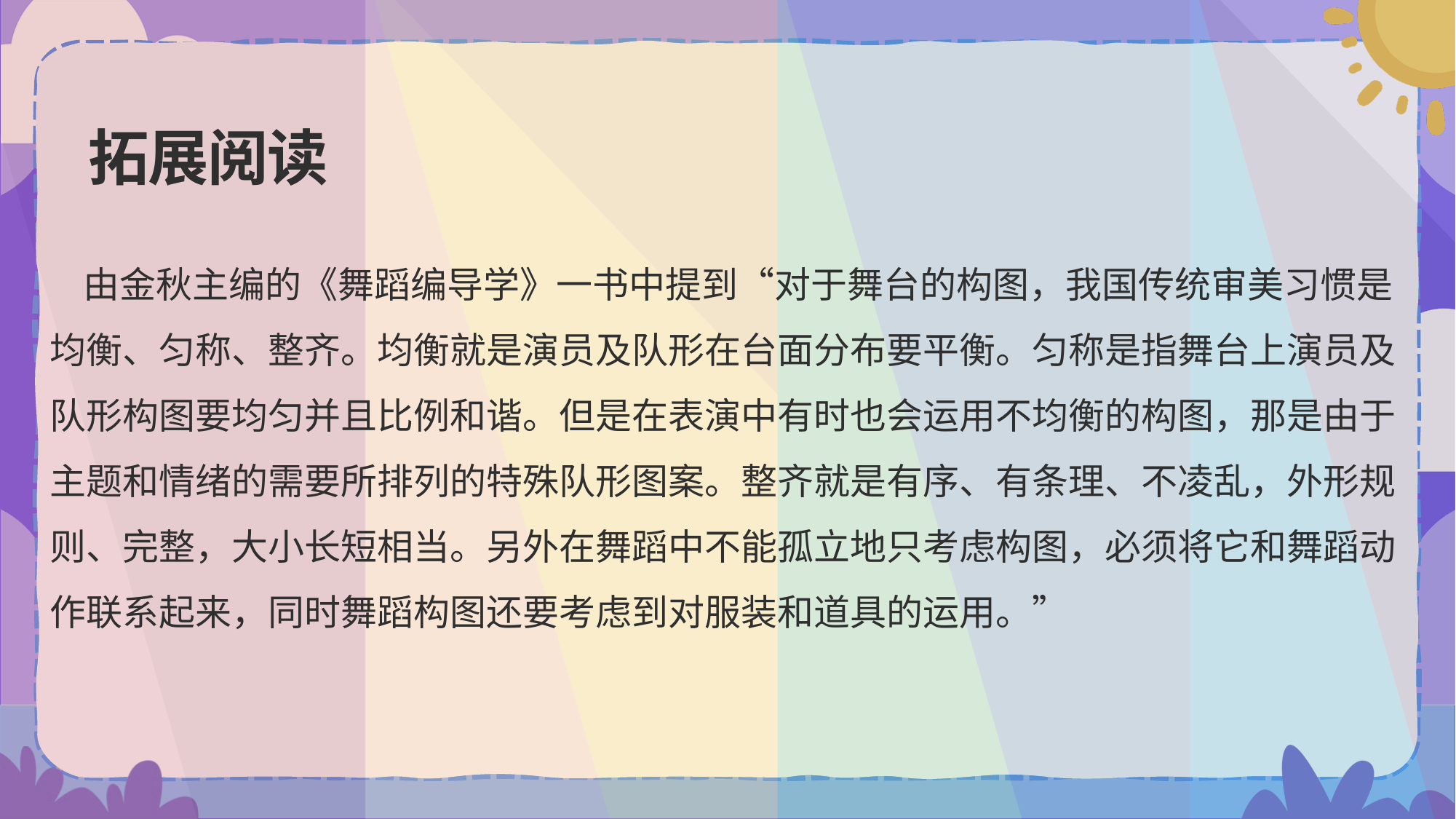

# 拓展阅读
   由金秋主编的《舞蹈编导学》一书中提到“对于舞台的构图，我国传统审美习惯是均衡、匀称、整齐。均衡就是演员及队形在台面分布要平衡。匀称是指舞台上演员及队形构图要均匀并且比例和谐。但是在表演中有时也会运用不均衡的构图，那是由于主题和情绪的需要所排列的特殊队形图案。整齐就是有序、有条理、不凌乱，外形规则、完整，大小长短相当。另外在舞蹈中不能孤立地只考虑构图，必须将它和舞蹈动作联系起来，同时舞蹈构图还要考虑到对服装和道具的运用。”